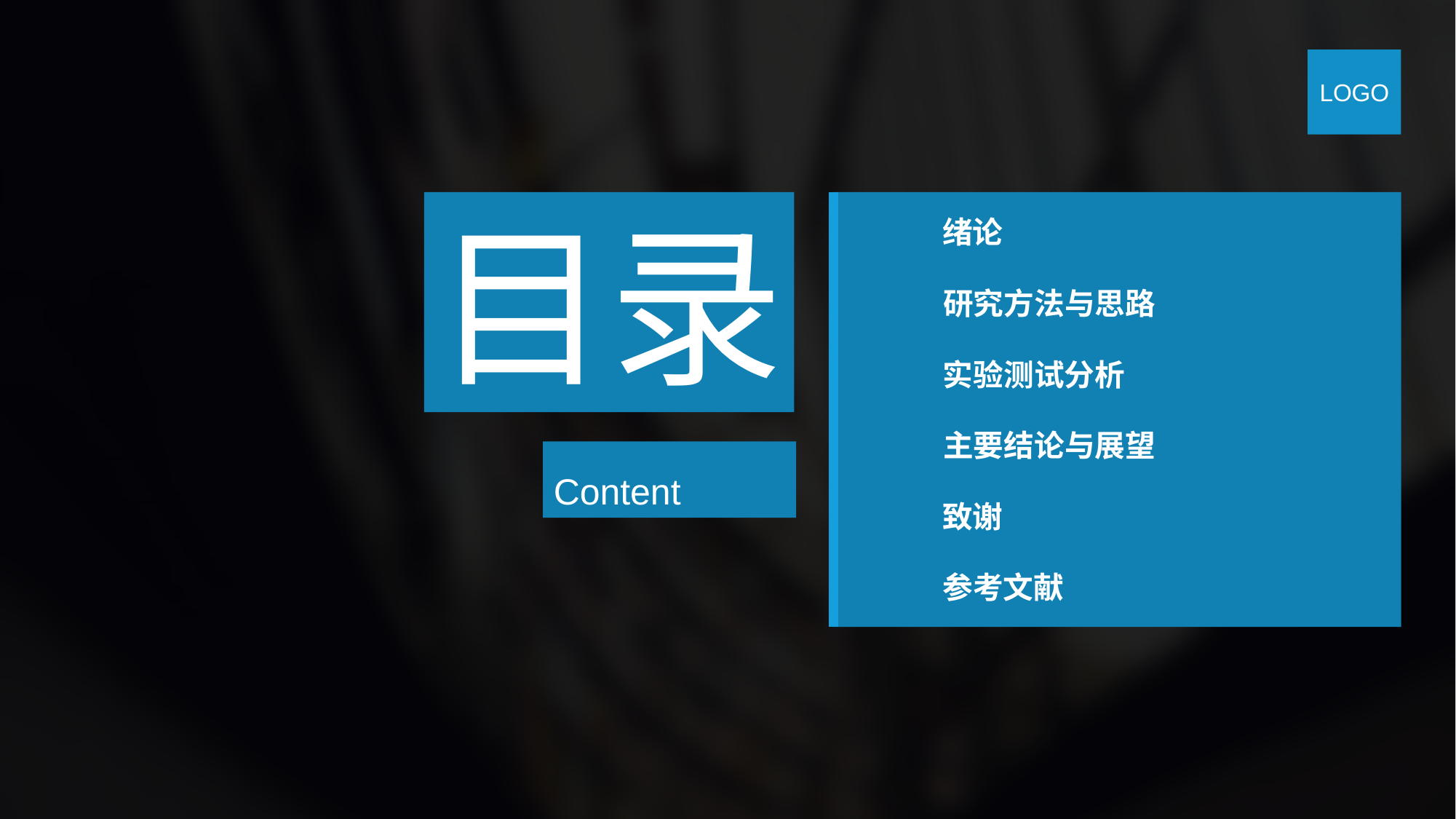

LOGO
目录

绪论
研究方法与思路
实验测试分析
主要结论与展望
致谢
参考文献
Content